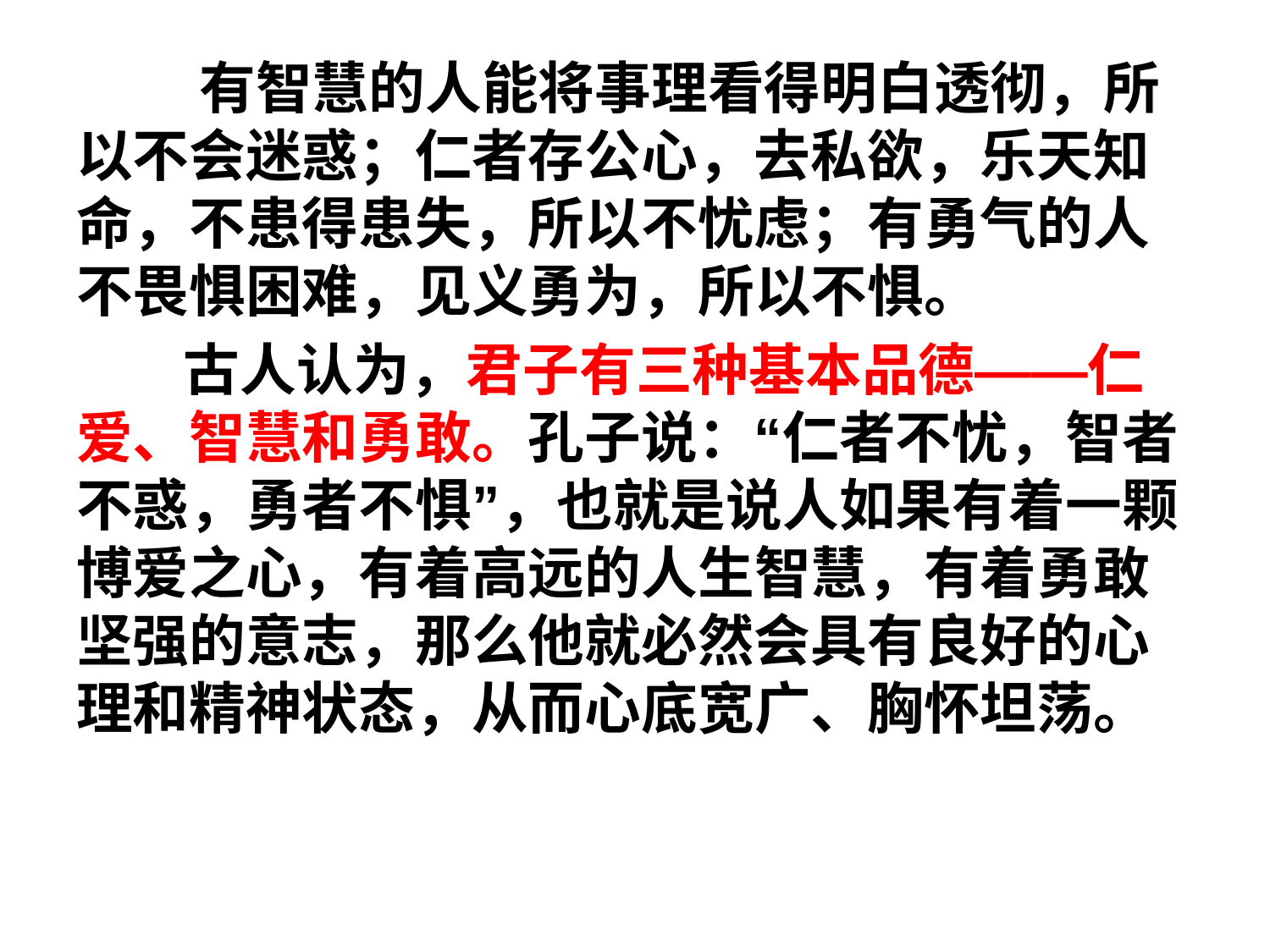

有智慧的人能将事理看得明白透彻，所以不会迷惑；仁者存公心，去私欲，乐天知命，不患得患失，所以不忧虑；有勇气的人不畏惧困难，见义勇为，所以不惧。
      古人认为，君子有三种基本品德——仁爱、智慧和勇敢。孔子说：“仁者不忧，智者不惑，勇者不惧”，也就是说人如果有着一颗博爱之心，有着高远的人生智慧，有着勇敢坚强的意志，那么他就必然会具有良好的心理和精神状态，从而心底宽广、胸怀坦荡。